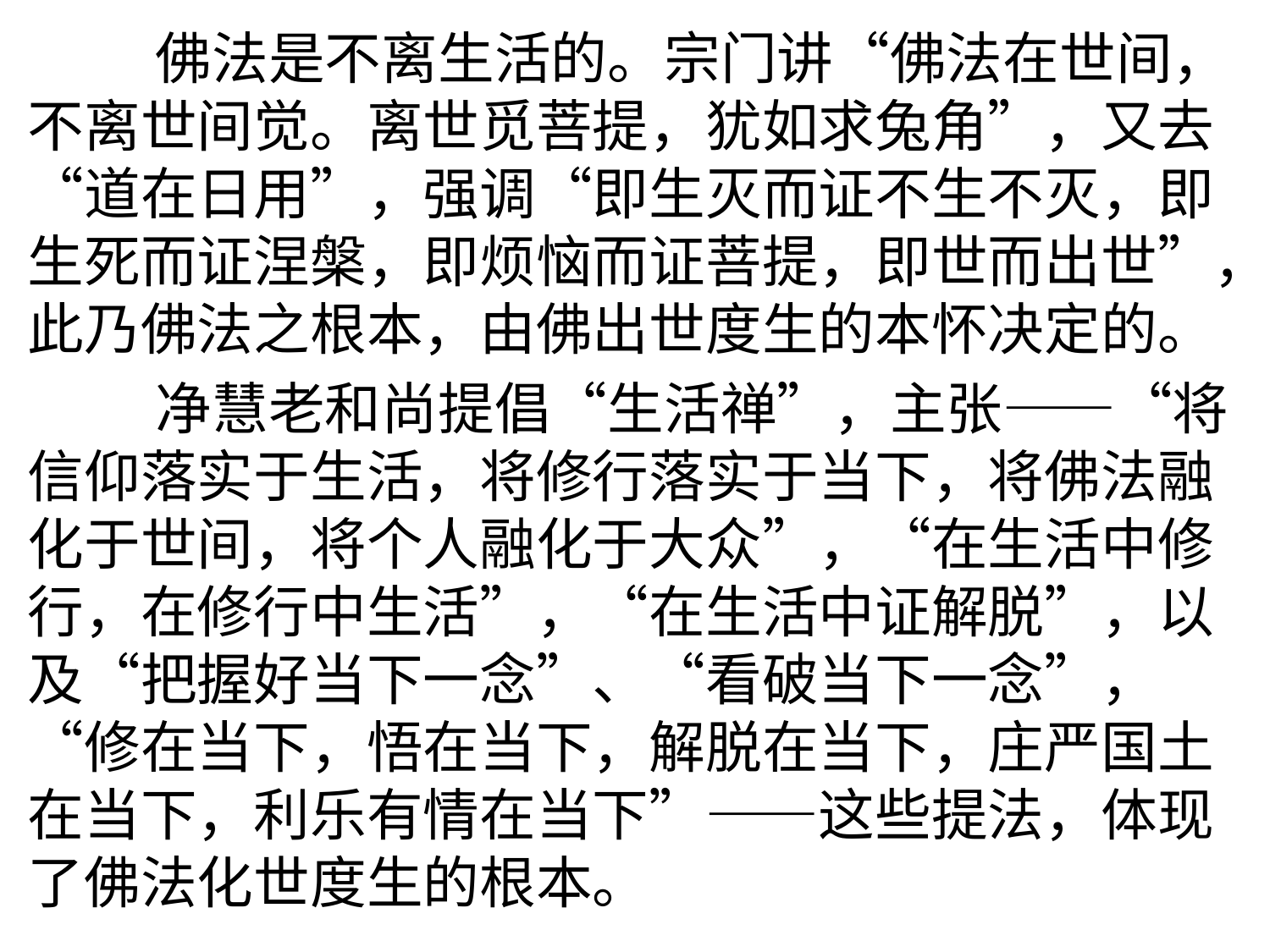

佛法是不离生活的。宗门讲“佛法在世间，不离世间觉。离世觅菩提，犹如求兔角”，又去“道在日用”，强调“即生灭而证不生不灭，即生死而证涅槃，即烦恼而证菩提，即世而出世”，此乃佛法之根本，由佛出世度生的本怀决定的。
         净慧老和尚提倡“生活禅”，主张——“将信仰落实于生活，将修行落实于当下，将佛法融化于世间，将个人融化于大众”，“在生活中修行，在修行中生活”，“在生活中证解脱”，以及“把握好当下一念”、“看破当下一念”，“修在当下，悟在当下，解脱在当下，庄严国土在当下，利乐有情在当下”——这些提法，体现了佛法化世度生的根本。